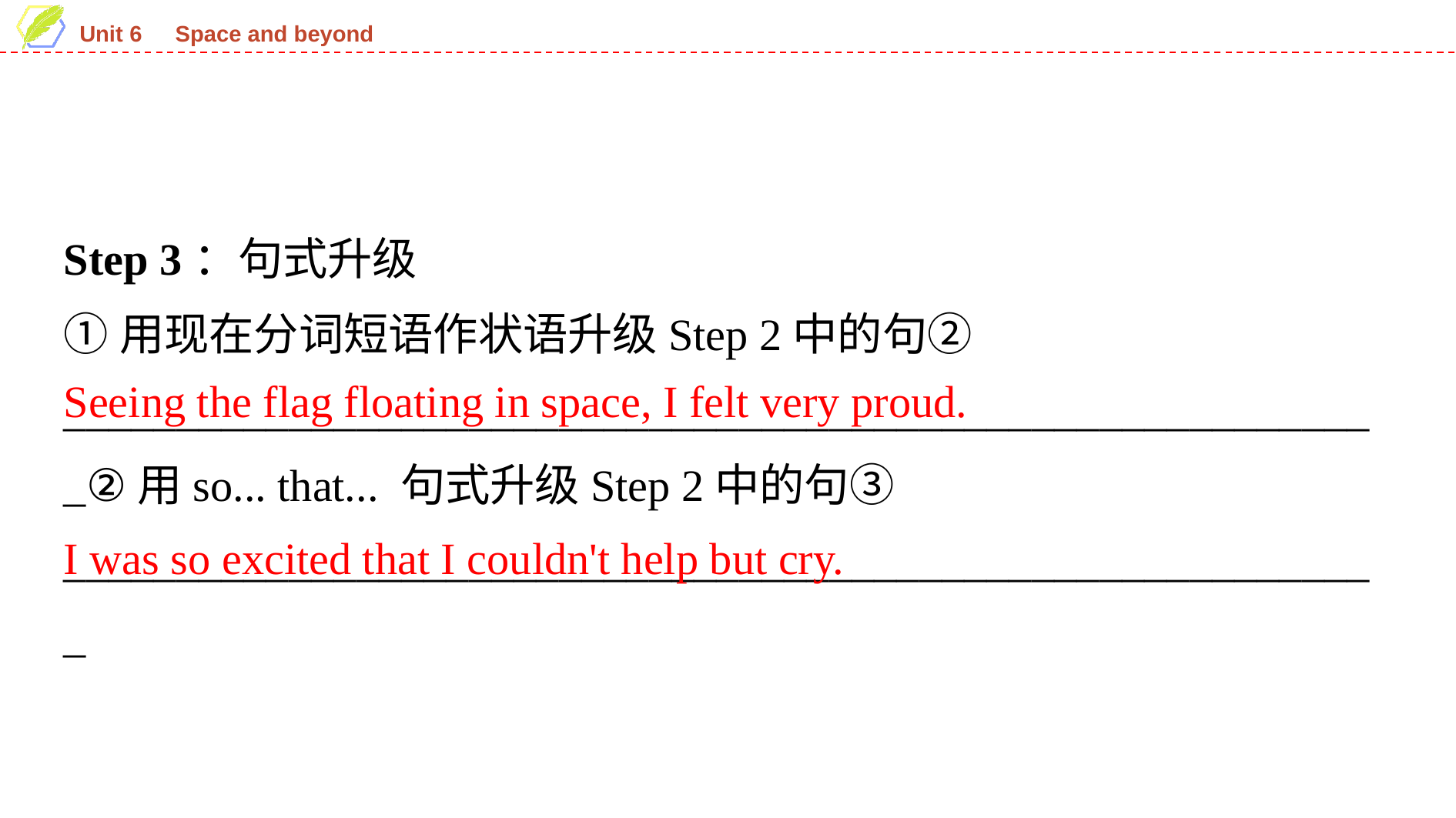

Step 3：句式升级
①用现在分词短语作状语升级Step 2中的句②
___________________________________________________________②用so... that... 句式升级Step 2中的句③
___________________________________________________________
Seeing the flag floating in space, I felt very proud.
I was so excited that I couldn't help but cry.